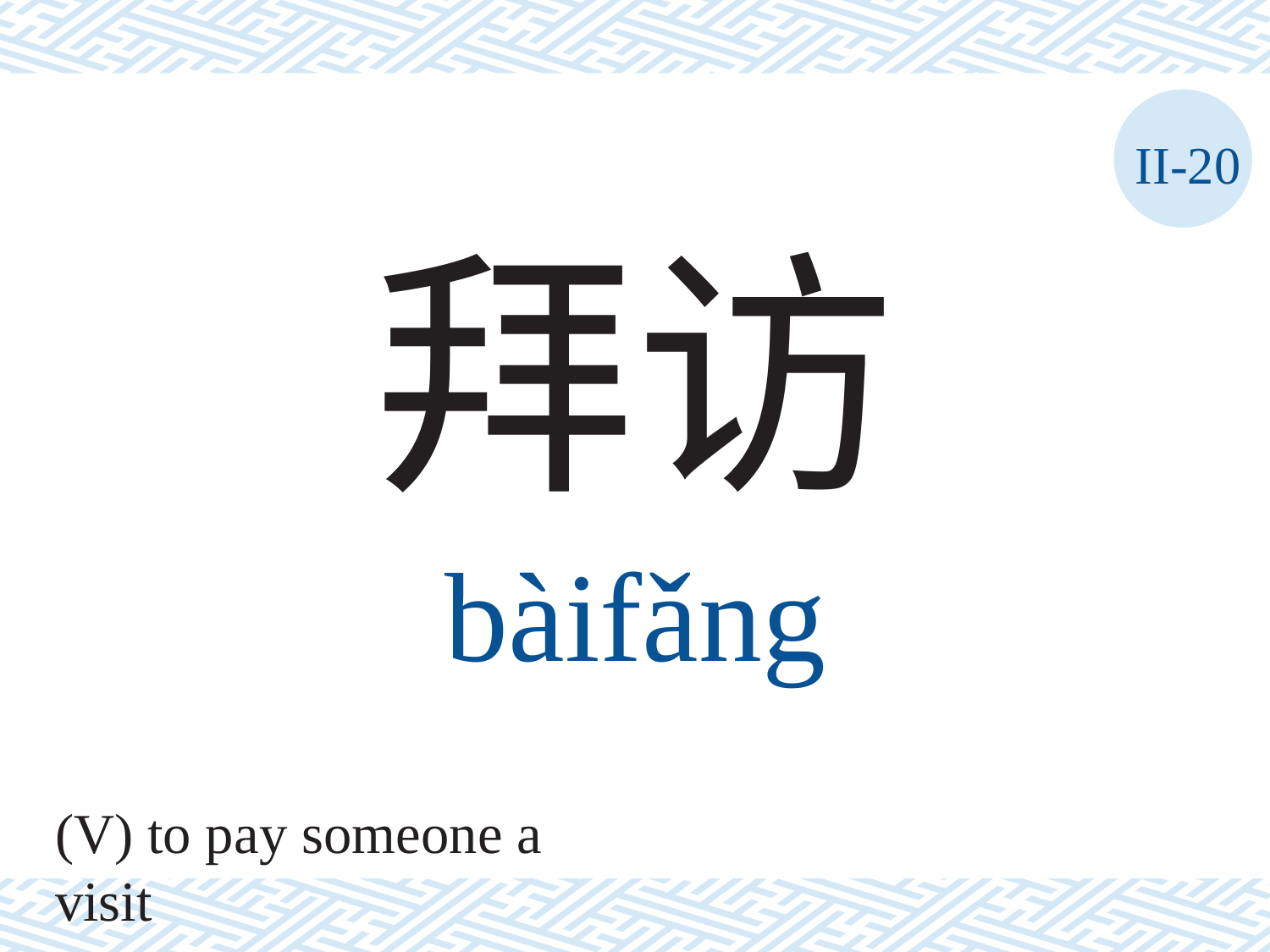

II-20
拜访
bàifǎng
(V) to pay someone a visit